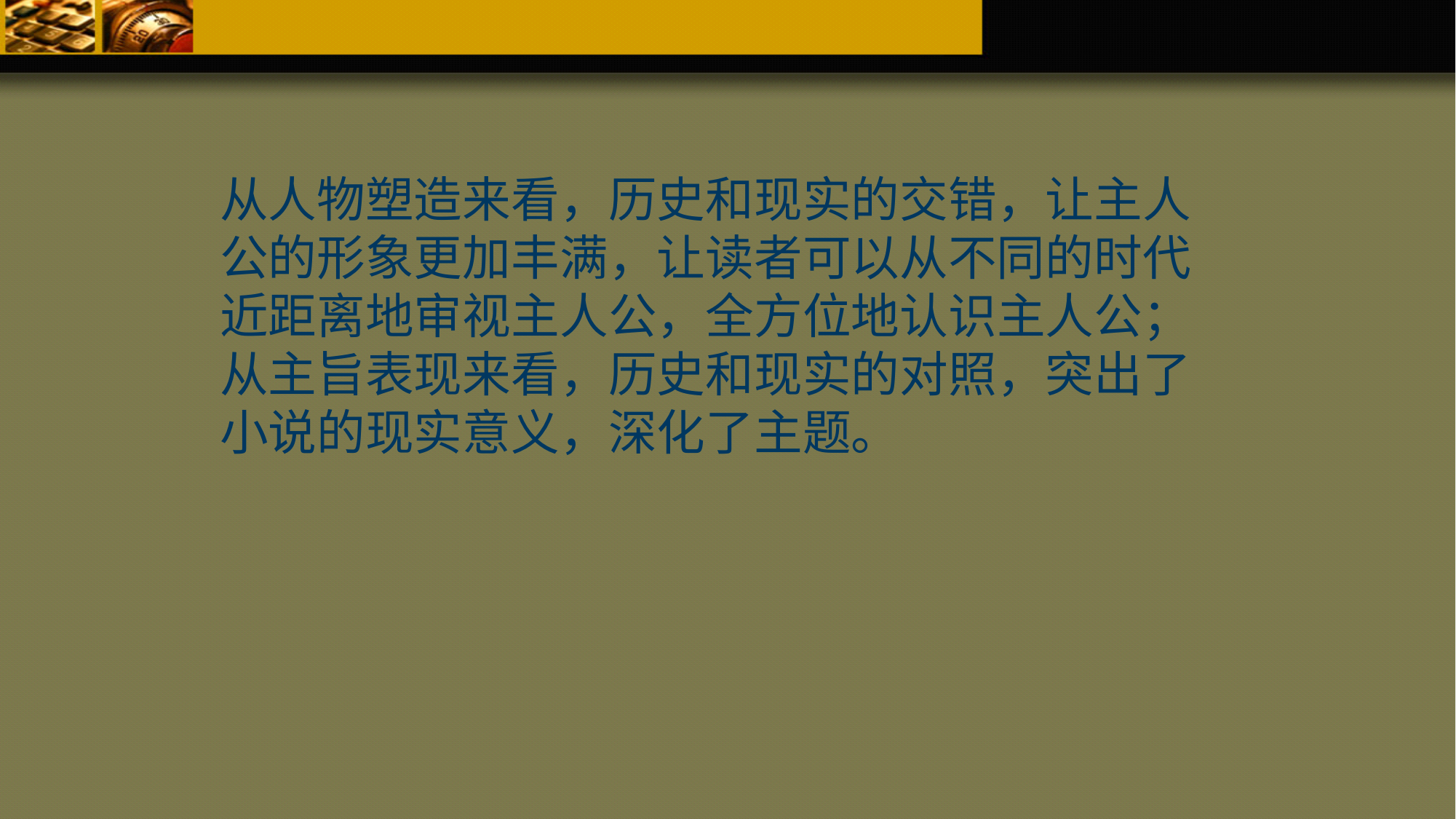

从人物塑造来看，历史和现实的交错，让主人公的形象更加丰满，让读者可以从不同的时代近距离地审视主人公，全方位地认识主人公；从主旨表现来看，历史和现实的对照，突出了小说的现实意义，深化了主题。